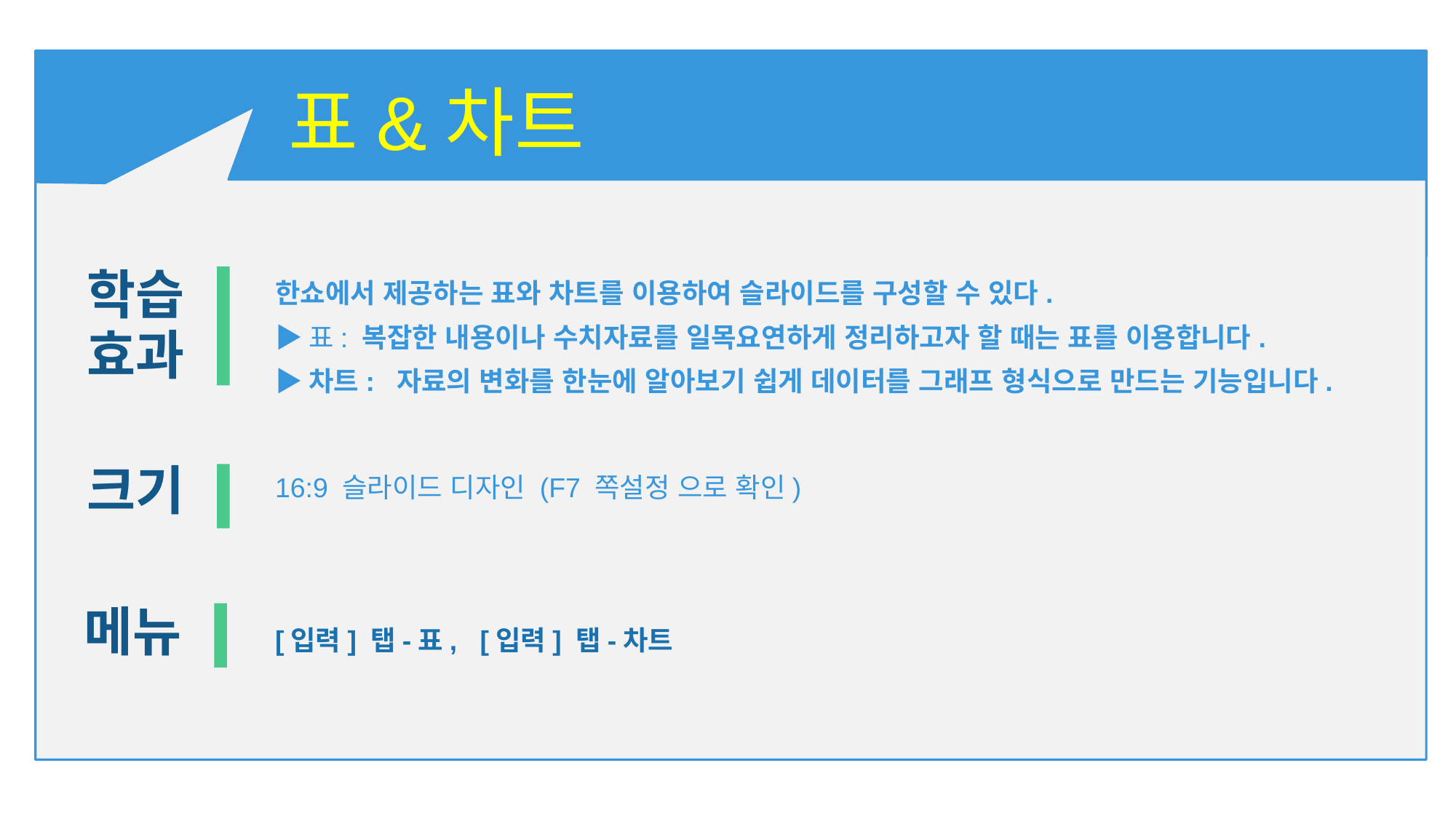

표&차트

한쇼에서 제공하는 표와 차트를 이용하여 슬라이드를 구성할 수 있다.
▶표: 복잡한 내용이나 수치자료를 일목요연하게 정리하고자 할 때는 표를 이용합니다.
▶차트:  자료의 변화를 한눈에 알아보기 쉽게 데이터를 그래프 형식으로 만드는 기능입니다.
학습 효과

크기

16:9 슬라이드 디자인 (F7 쪽설정 으로 확인)
메뉴

[입력] 탭-표,   [입력] 탭-차트